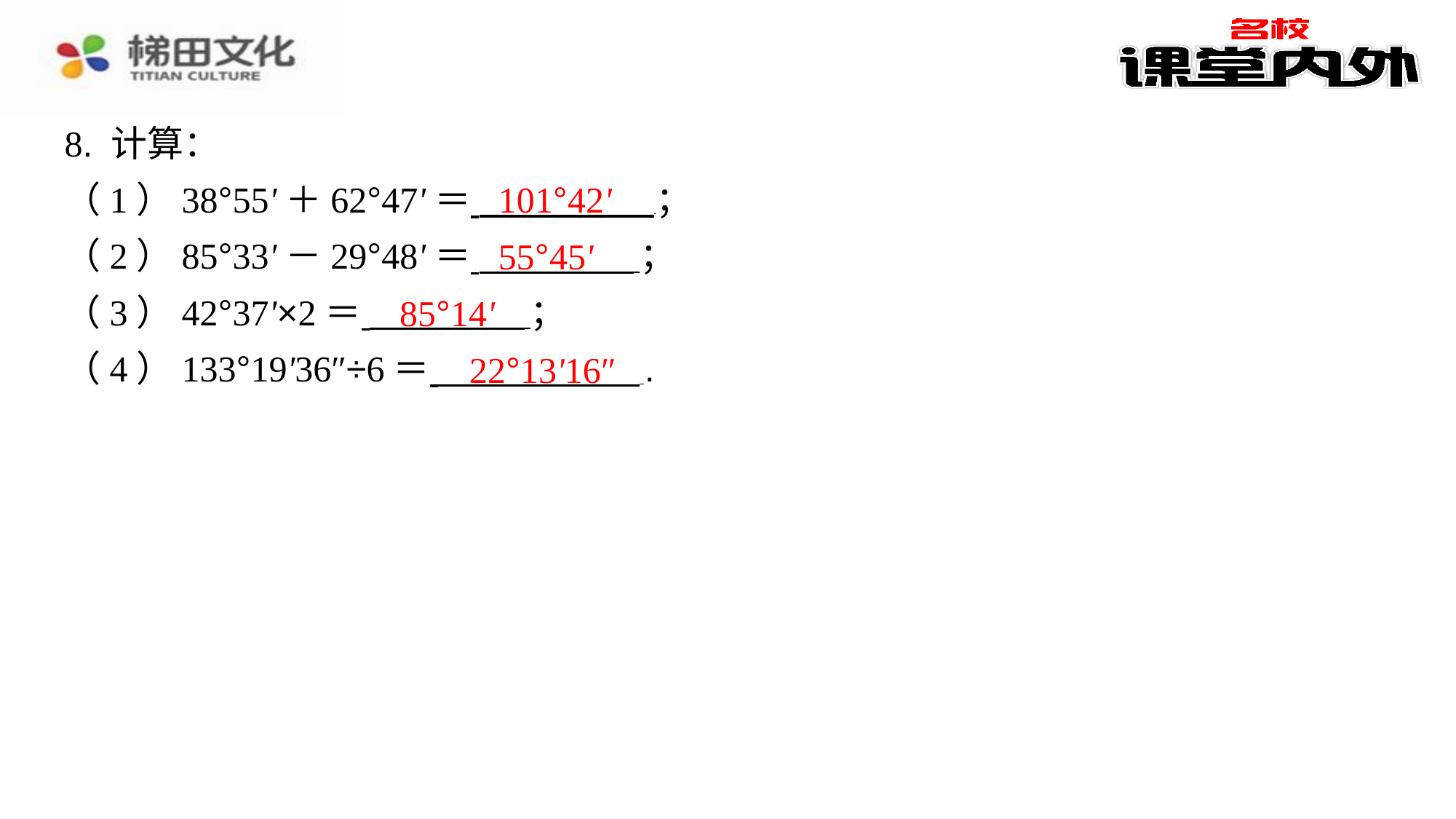

8. 计算：
（1）38°55'＋62°47'＝                            ⁠；
（2）85°33'－29°48'＝                         ⁠；
（3）42°37'×2＝                         ⁠；
（4）133°19'36″÷6＝                                ⁠.
解：（1）因为∠ AOB ＝50°，
 B ， O ， D 在同一条直线上，
所以∠ AOD ＝180°－∠ AOB
＝180°－50°＝130°.
101°42'
55°45'
85°14'
22°13'16″